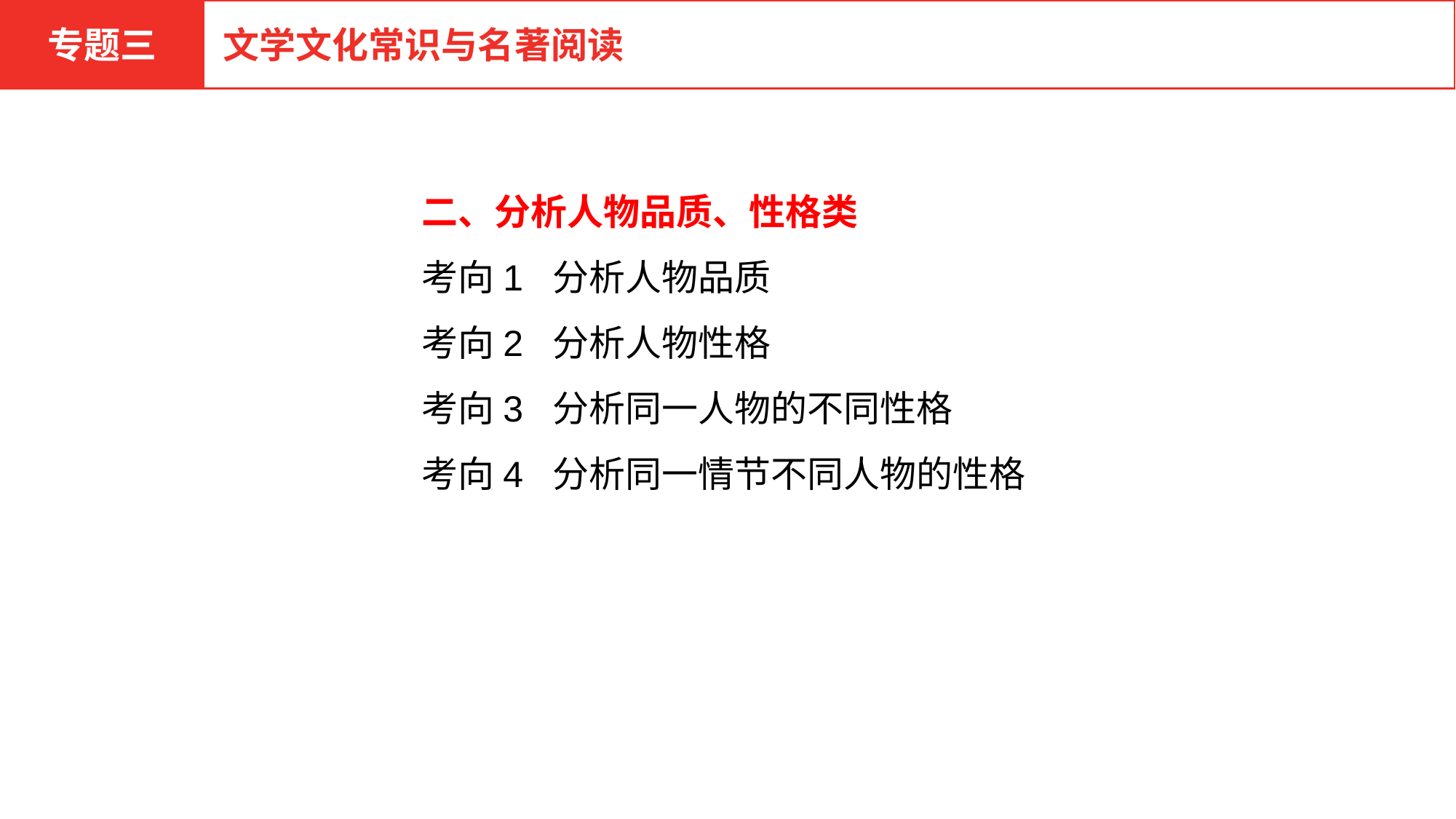

专题三
文学文化常识与名著阅读
二、分析人物品质、性格类
考向1  分析人物品质
考向2  分析人物性格
考向3  分析同一人物的不同性格
考向4  分析同一情节不同人物的性格